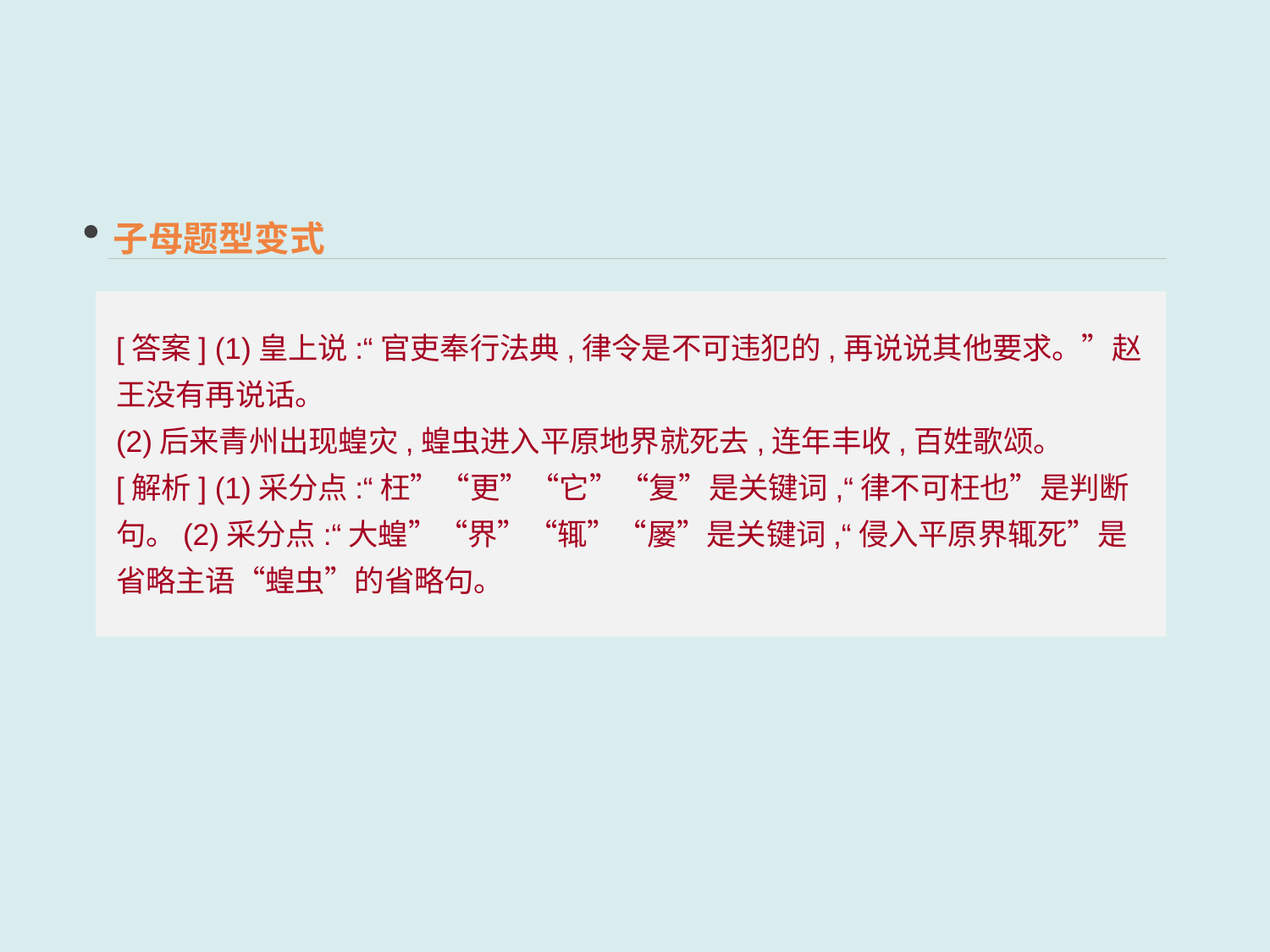

子母题型变式

[答案] (1)皇上说:“官吏奉行法典,律令是不可违犯的,再说说其他要求。”赵王没有再说话。
(2)后来青州出现蝗灾,蝗虫进入平原地界就死去,连年丰收,百姓歌颂。
[解析] (1)采分点:“枉”“更”“它”“复”是关键词,“律不可枉也”是判断句。(2)采分点:“大蝗”“界”“辄”“屡”是关键词,“侵入平原界辄死”是省略主语“蝗虫”的省略句。